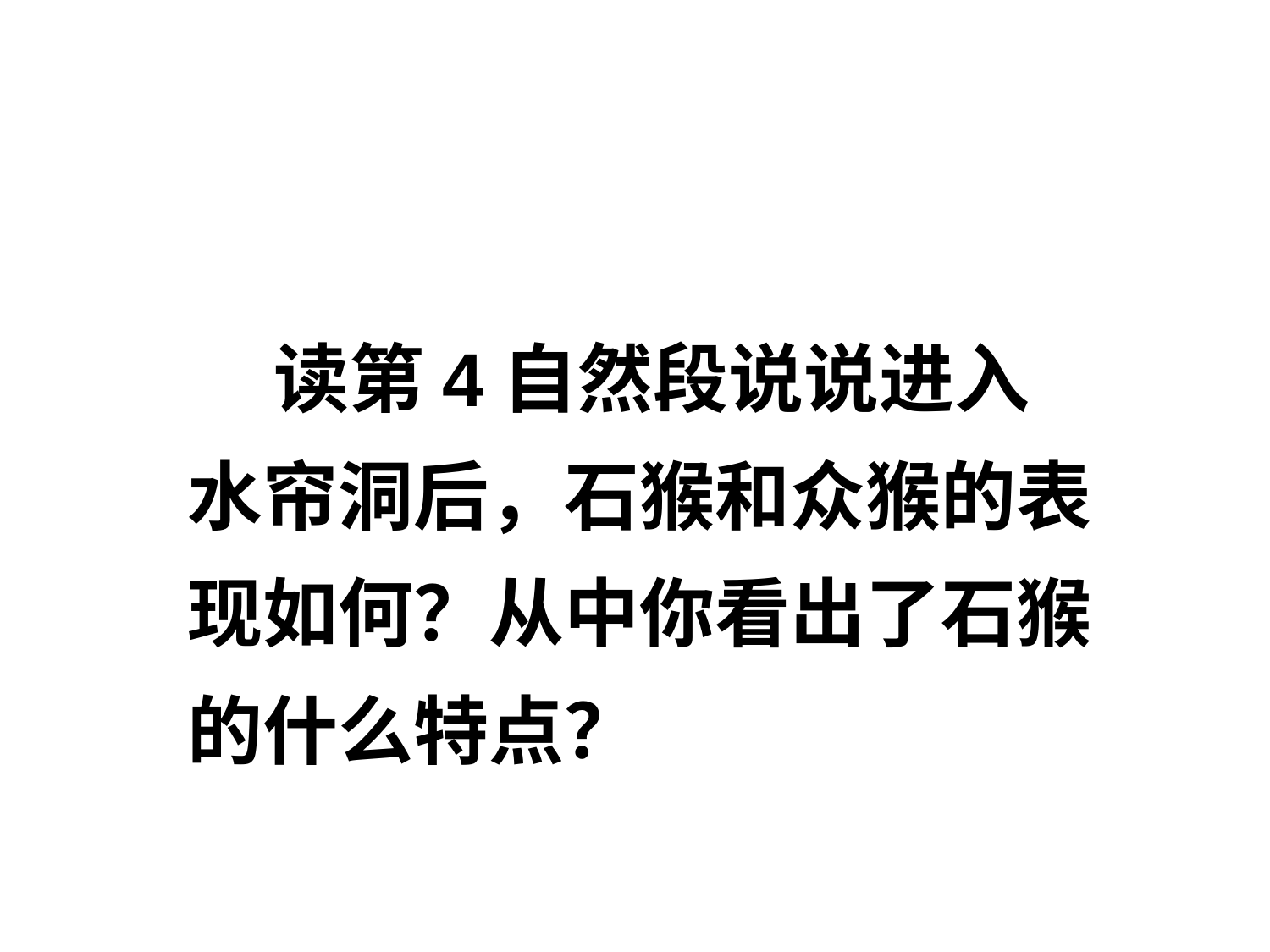

读第4自然段说说进入水帘洞后，石猴和众猴的表现如何？从中你看出了石猴的什么特点？